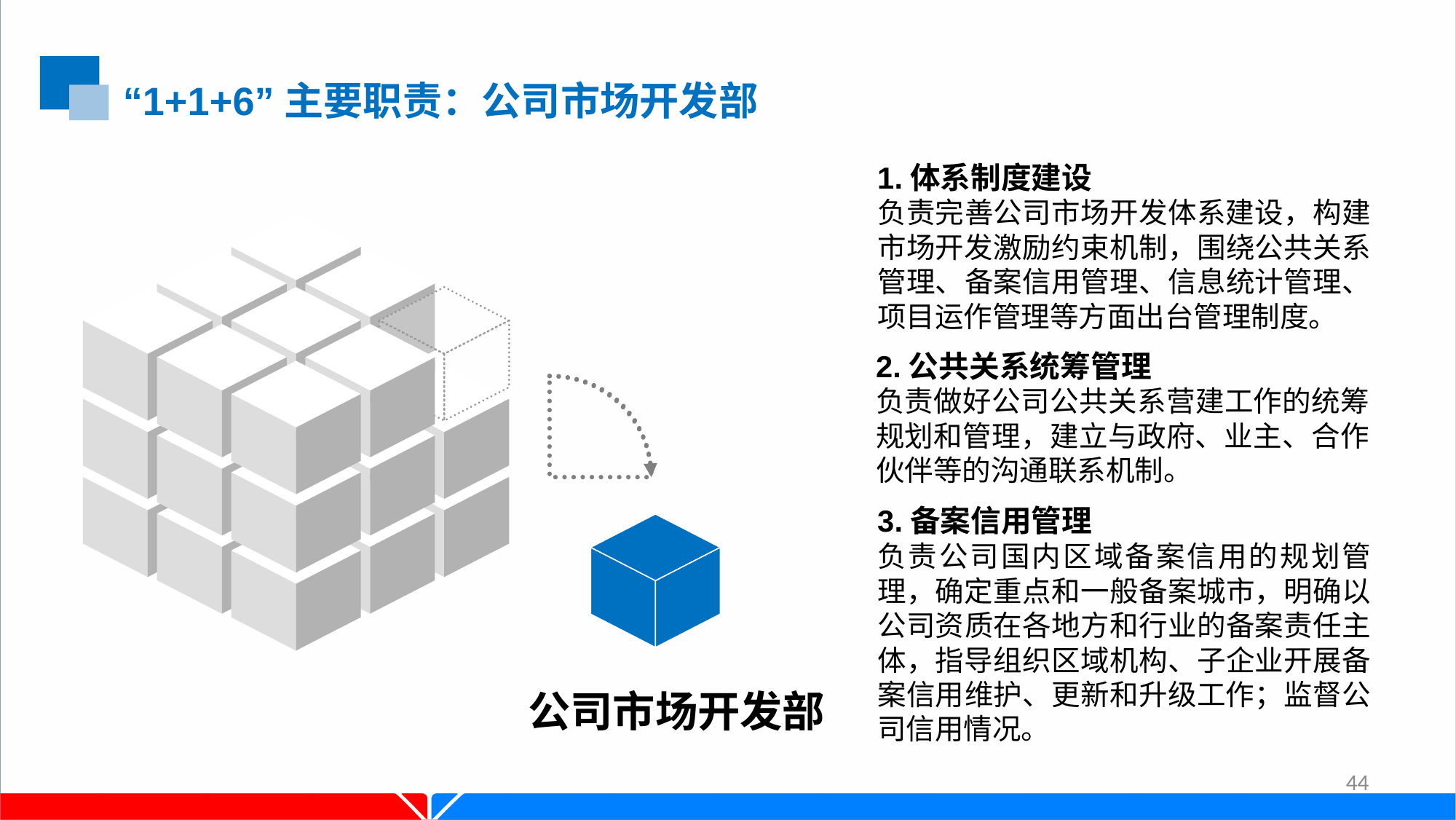

“1+1+6”主要职责：公司市场开发部

1.体系制度建设
负责完善公司市场开发体系建设，构建市场开发激励约束机制，围绕公共关系管理、备案信用管理、信息统计管理、项目运作管理等方面出台管理制度。

2.公共关系统筹管理
负责做好公司公共关系营建工作的统筹规划和管理，建立与政府、业主、合作伙伴等的沟通联系机制。

3.备案信用管理
负责公司国内区域备案信用的规划管理，确定重点和一般备案城市，明确以公司资质在各地方和行业的备案责任主体，指导组织区域机构、子企业开展备案信用维护、更新和升级工作；监督公司信用情况。

公司市场开发部
44